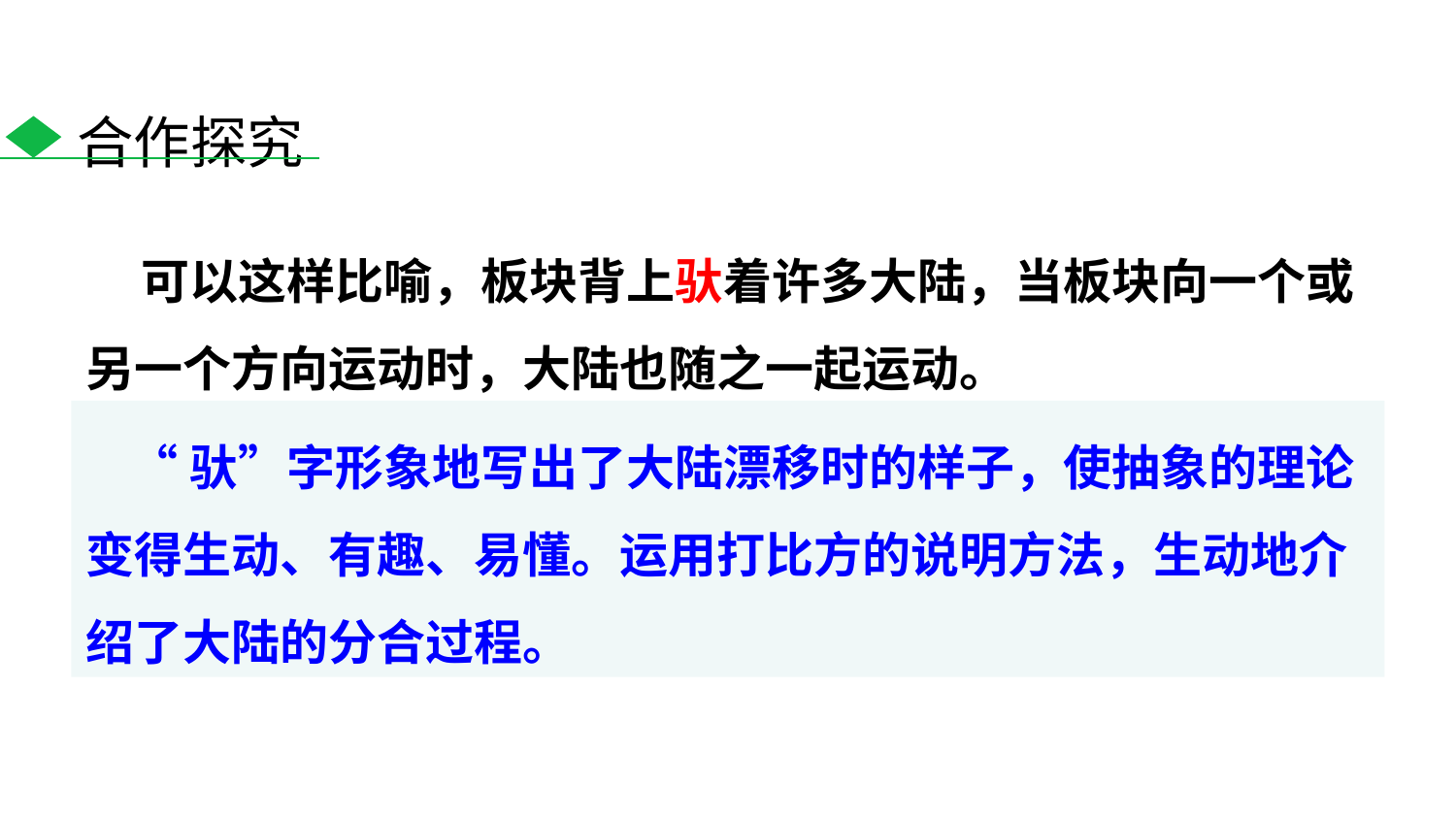

合作探究

    可以这样比喻，板块背上驮着许多大陆，当板块向一个或另一个方向运动时，大陆也随之一起运动。
    “驮”字形象地写出了大陆漂移时的样子，使抽象的理论变得生动、有趣、易懂。运用打比方的说明方法，生动地介绍了大陆的分合过程。